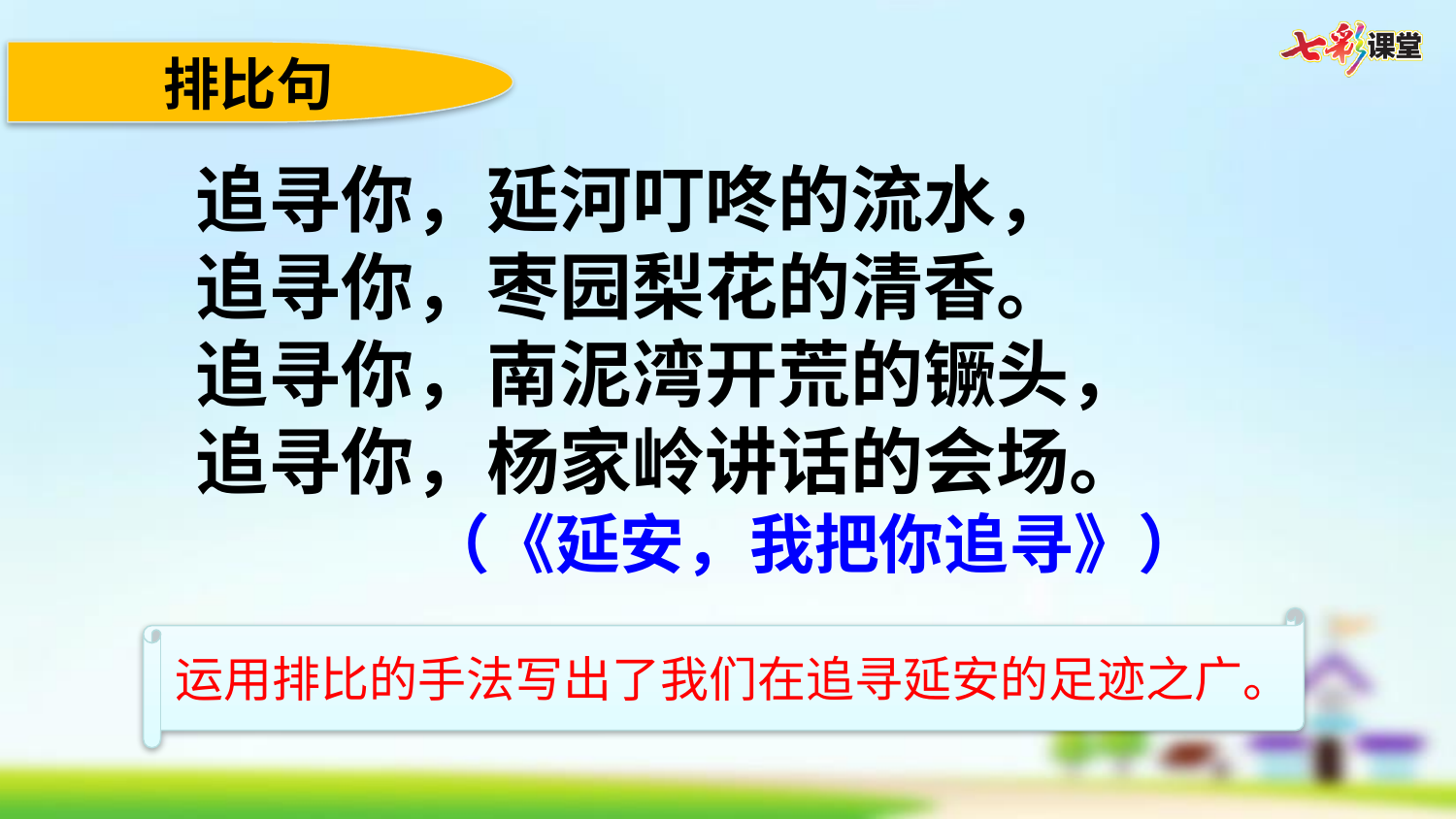

排比句
追寻你，延河叮咚的流水，
追寻你，枣园梨花的清香。
追寻你，南泥湾开荒的镢头，
追寻你，杨家岭讲话的会场。
（《延安，我把你追寻》）
运用排比的手法写出了我们在追寻延安的足迹之广。